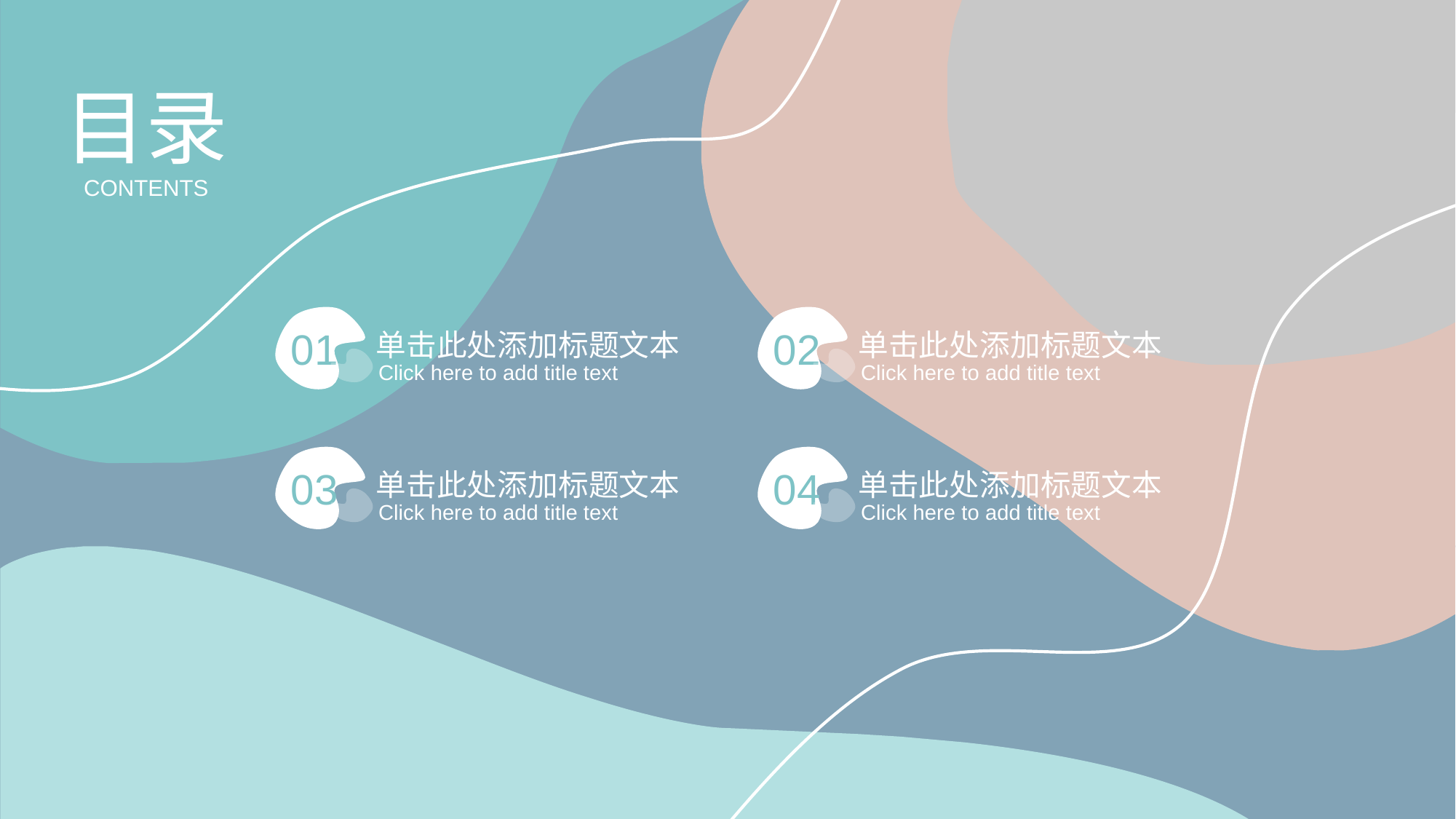

51PPT模板网   www.51pp tmoban.com

目录
https://www.ypppt.com/
CONTENTS

01
单击此处添加标题文本

Click here to add title text

02
单击此处添加标题文本

Click here to add title text

03
单击此处添加标题文本

Click here to add title text

04
单击此处添加标题文本

Click here to add title text